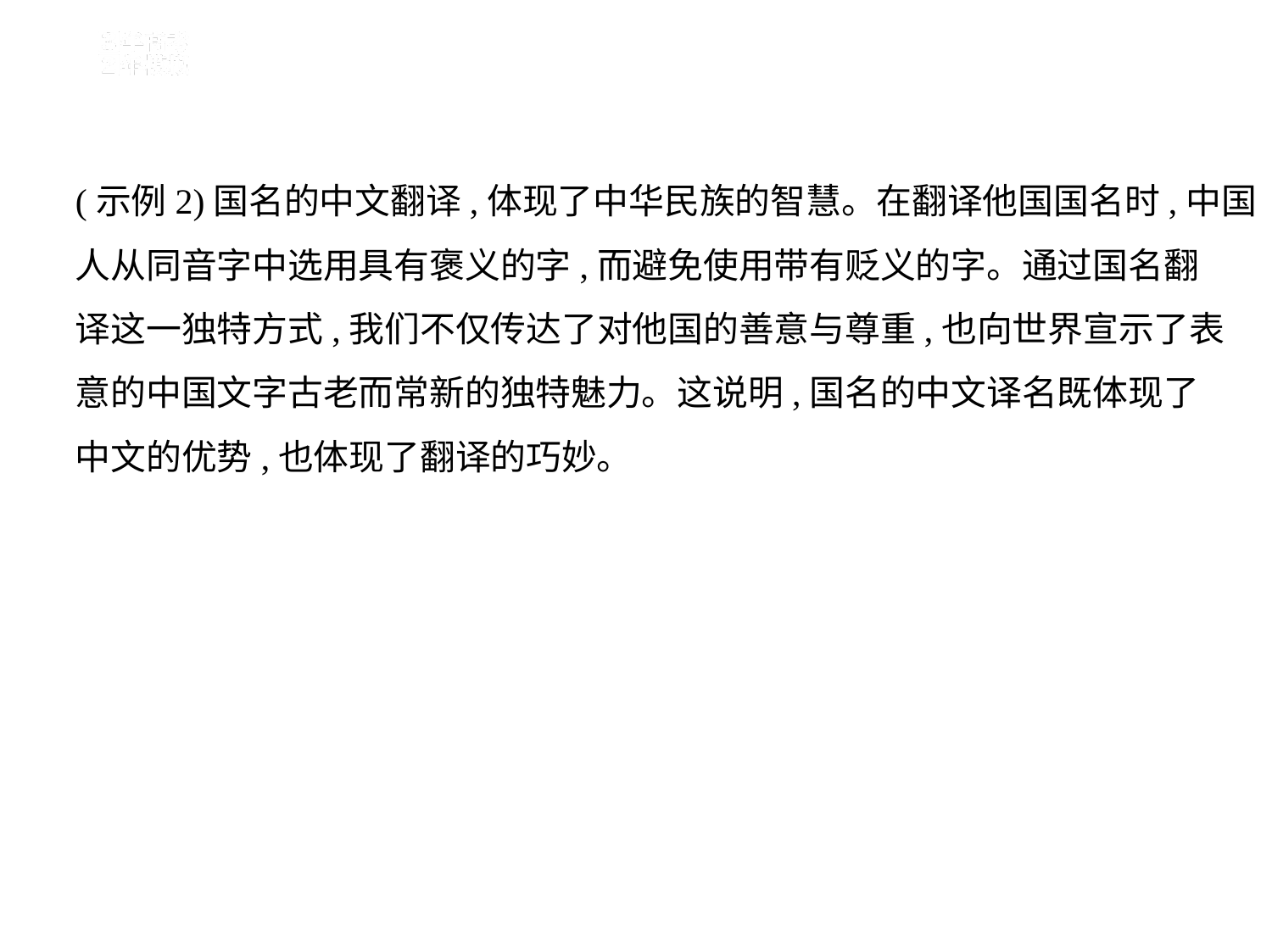

(示例2)国名的中文翻译,体现了中华民族的智慧。在翻译他国国名时,中国
人从同音字中选用具有褒义的字,而避免使用带有贬义的字。通过国名翻
译这一独特方式,我们不仅传达了对他国的善意与尊重,也向世界宣示了表
意的中国文字古老而常新的独特魅力。这说明,国名的中文译名既体现了
中文的优势,也体现了翻译的巧妙。